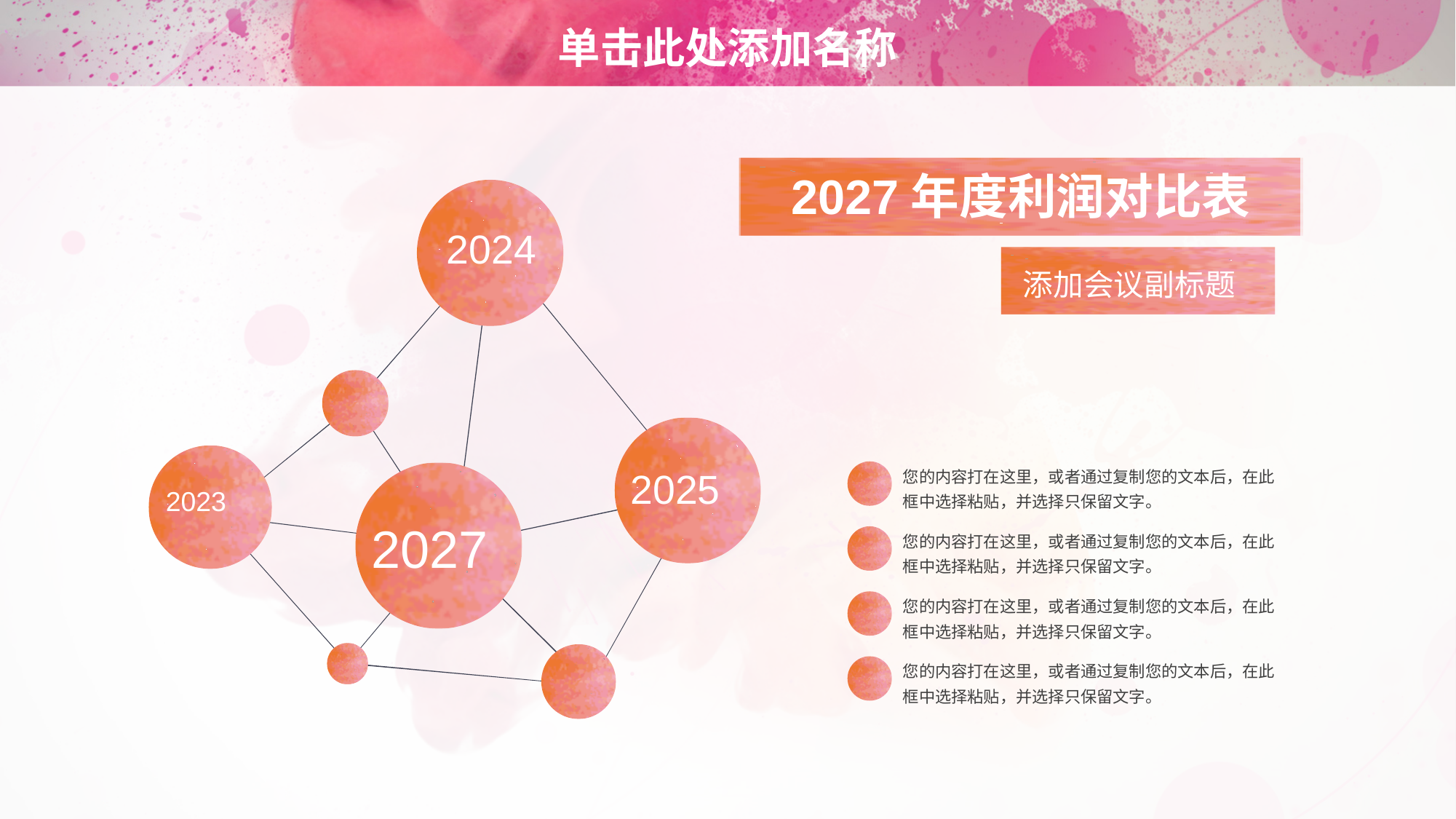

# 单击此处添加名称

2027年度利润对比表

2024

添加会议副标题

您的内容打在这里，或者通过复制您的文本后，在此框中选择粘贴，并选择只保留文字。
2025

2023
2027
您的内容打在这里，或者通过复制您的文本后，在此框中选择粘贴，并选择只保留文字。

您的内容打在这里，或者通过复制您的文本后，在此框中选择粘贴，并选择只保留文字。

您的内容打在这里，或者通过复制您的文本后，在此框中选择粘贴，并选择只保留文字。